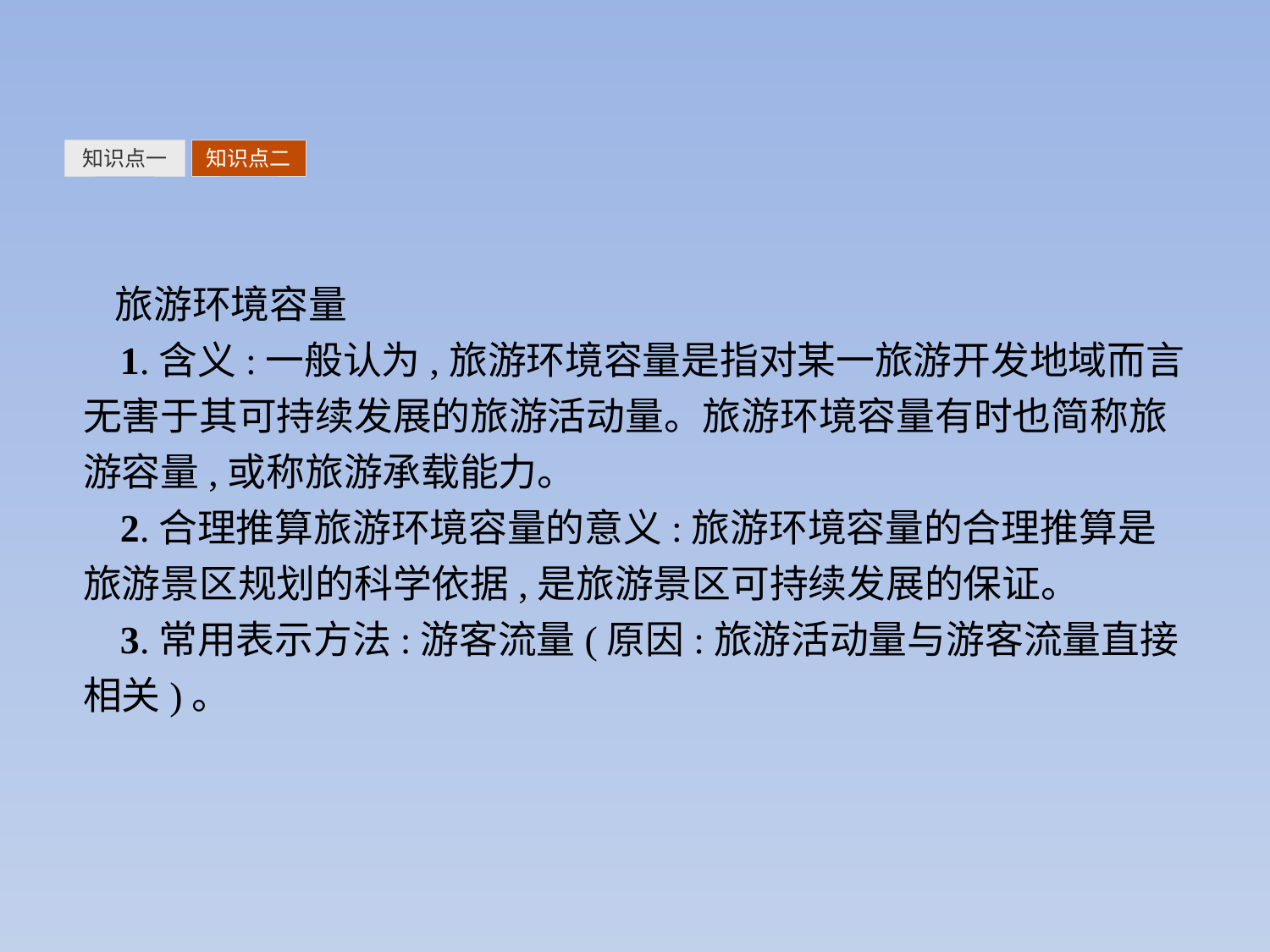

知识点一
知识点二
旅游环境容量
1.含义:一般认为,旅游环境容量是指对某一旅游开发地域而言无害于其可持续发展的旅游活动量。旅游环境容量有时也简称旅游容量,或称旅游承载能力。
2.合理推算旅游环境容量的意义:旅游环境容量的合理推算是旅游景区规划的科学依据,是旅游景区可持续发展的保证。
3.常用表示方法:游客流量(原因:旅游活动量与游客流量直接相关)。